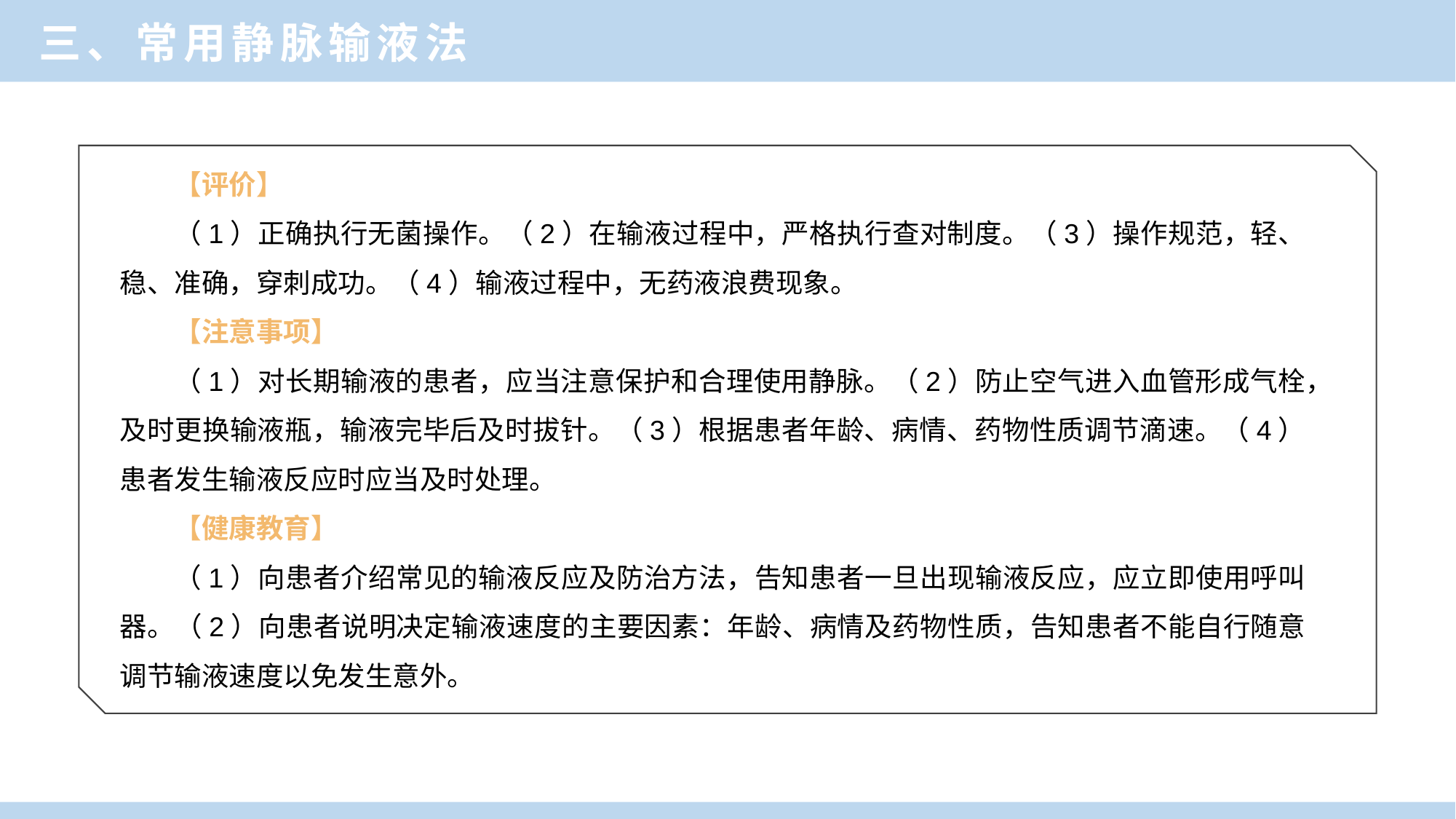

三、常用静脉输液法

【评价】
（1）正确执行无菌操作。（2）在输液过程中，严格执行查对制度。（3）操作规范，轻、稳、准确，穿刺成功。（4）输液过程中，无药液浪费现象。
【注意事项】
（1）对长期输液的患者，应当注意保护和合理使用静脉。（2）防止空气进入血管形成气栓，及时更换输液瓶，输液完毕后及时拔针。（3）根据患者年龄、病情、药物性质调节滴速。（4）患者发生输液反应时应当及时处理。
【健康教育】
（1）向患者介绍常见的输液反应及防治方法，告知患者一旦出现输液反应，应立即使用呼叫器。（2）向患者说明决定输液速度的主要因素：年龄、病情及药物性质，告知患者不能自行随意调节输液速度以免发生意外。